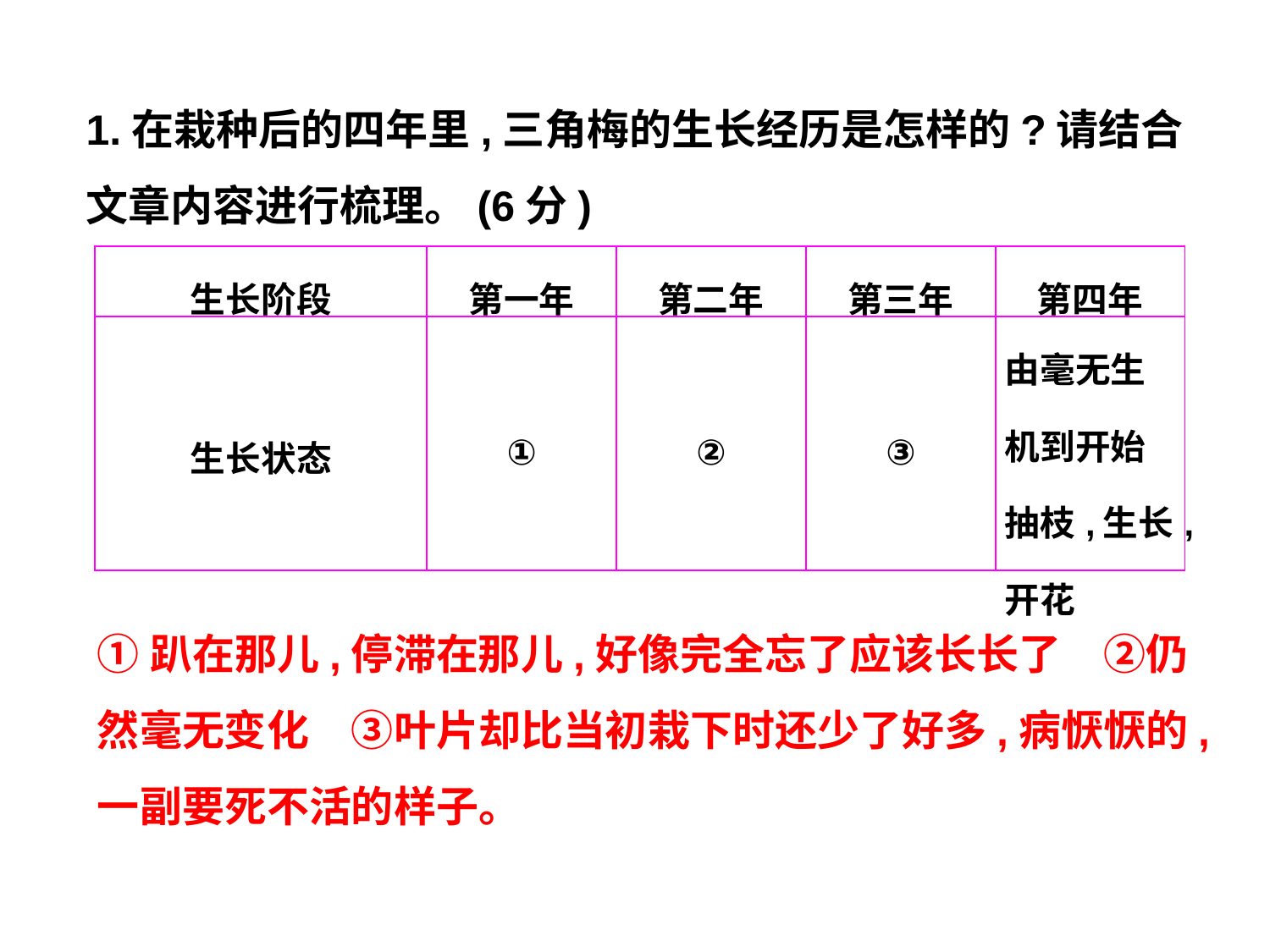

1.在栽种后的四年里,三角梅的生长经历是怎样的?请结合
文章内容进行梳理。(6分)
| 生长阶段 | 第一年 | 第二年 | 第三年 | 第四年 |
| --- | --- | --- | --- | --- |
| 生长状态 | ① | ② | ③ | 由毫无生机到开始抽枝,生长,开花 |
①趴在那儿,停滞在那儿,好像完全忘了应该长长了　②仍然毫无变化　③叶片却比当初栽下时还少了好多,病恹恹的,一副要死不活的样子。